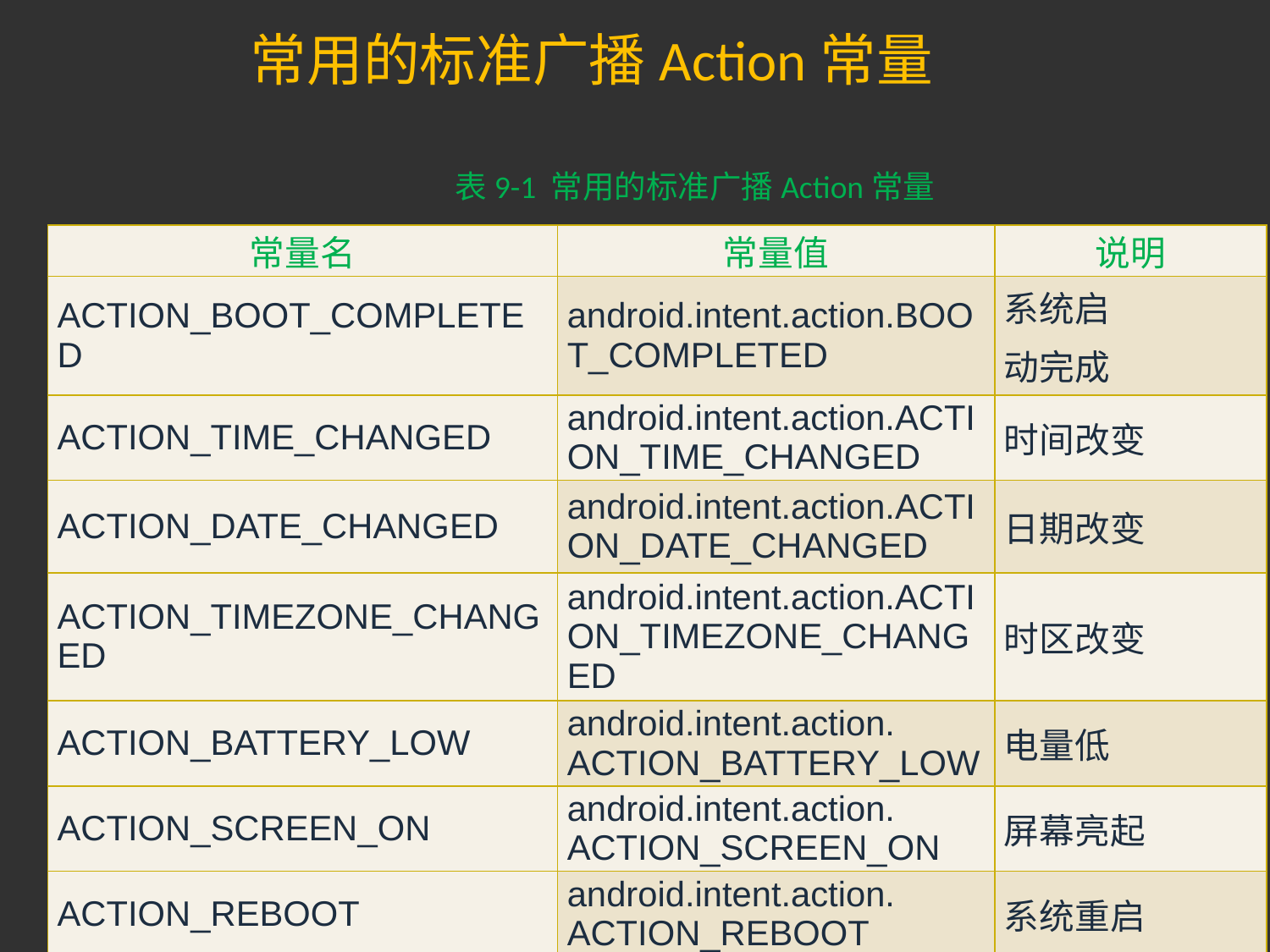

# 常用的标准广播Action常量
表9-1 常用的标准广播Action常量
| 常量名 | 常量值 | 说明 |
| --- | --- | --- |
| ACTION\_BOOT\_COMPLETED | android.intent.action.BOOT\_COMPLETED | 系统启 动完成 |
| ACTION\_TIME\_CHANGED | android.intent.action.ACTION\_TIME\_CHANGED | 时间改变 |
| ACTION\_DATE\_CHANGED | android.intent.action.ACTION\_DATE\_CHANGED | 日期改变 |
| ACTION\_TIMEZONE\_CHANGED | android.intent.action.ACTION\_TIMEZONE\_CHANGED | 时区改变 |
| ACTION\_BATTERY\_LOW | android.intent.action. ACTION\_BATTERY\_LOW | 电量低 |
| ACTION\_SCREEN\_ON | android.intent.action. ACTION\_SCREEN\_ON | 屏幕亮起 |
| ACTION\_REBOOT | android.intent.action. ACTION\_REBOOT | 系统重启 |